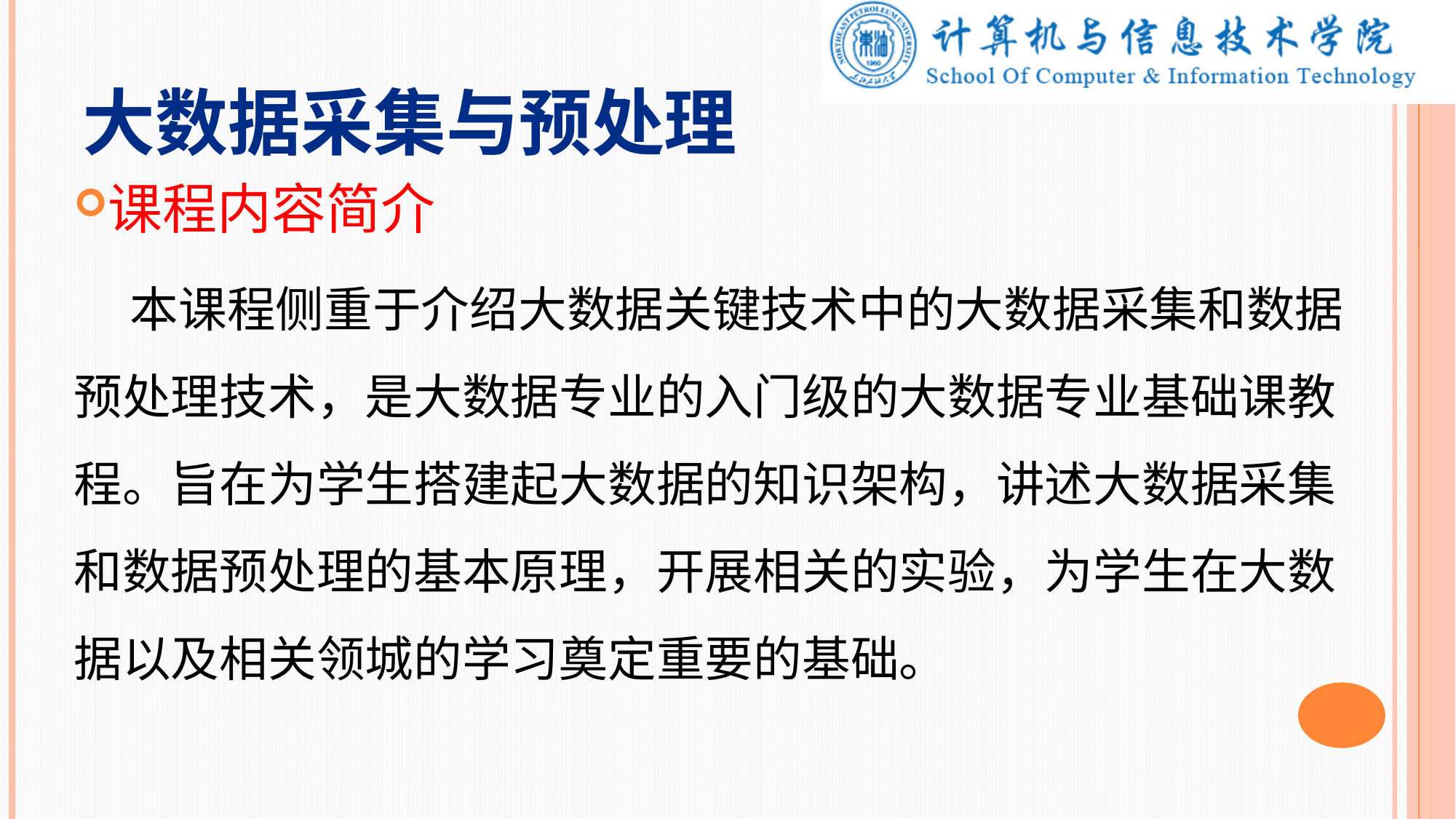

# 大数据采集与预处理
课程内容简介
    本课程侧重于介绍大数据关键技术中的大数据采集和数据预处理技术，是大数据专业的入门级的大数据专业基础课教程。旨在为学生搭建起大数据的知识架构，讲述大数据采集和数据预处理的基本原理，开展相关的实验，为学生在大数据以及相关领城的学习奠定重要的基础。